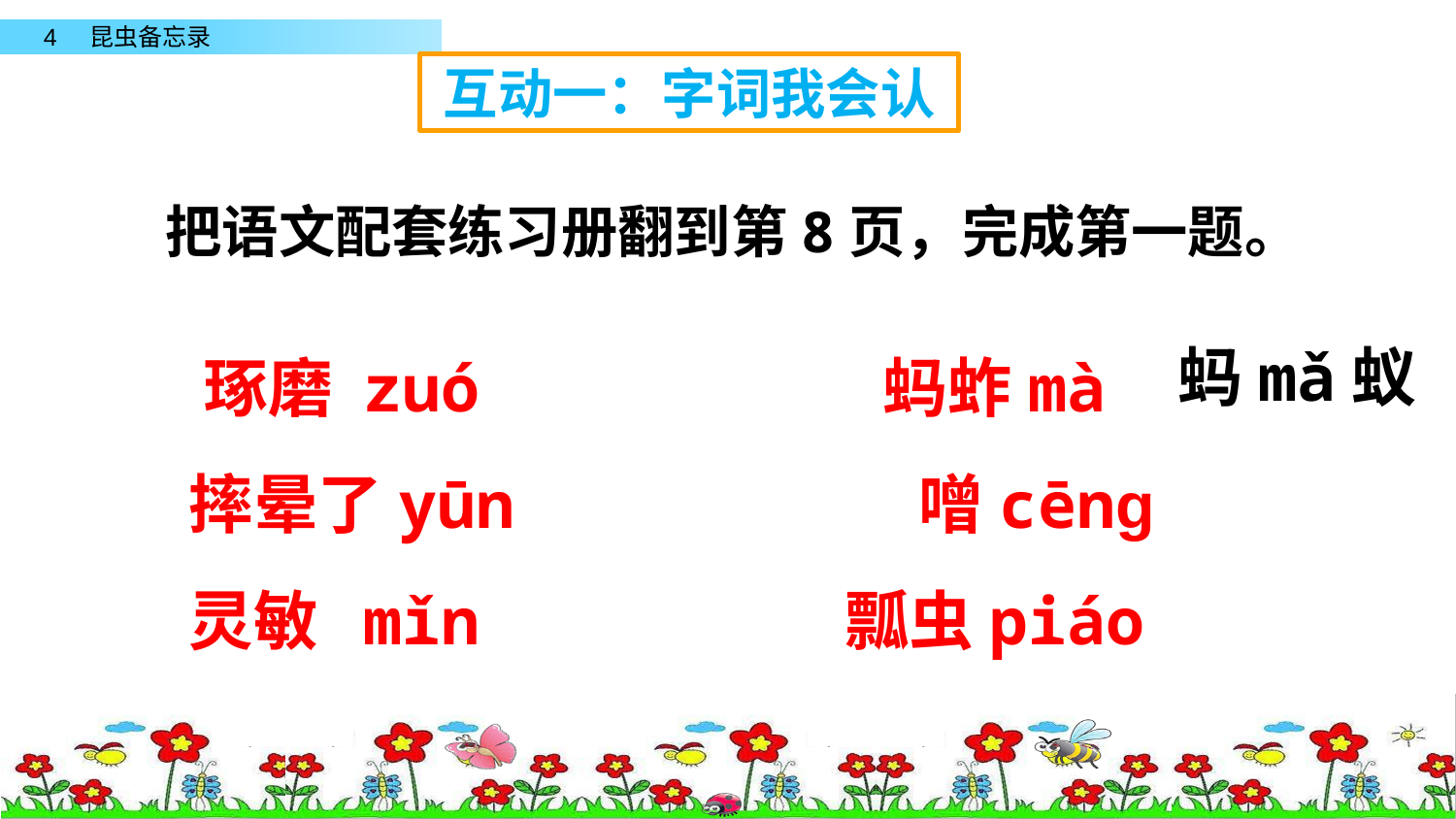

互动一：字词我会认
把语文配套练习册翻到第8页，完成第一题。
    琢磨 zuó          蚂蚱mà
   摔晕了yūn          噌cēng
   灵敏  mǐn         瓢虫piáo
蚂mǎ蚁